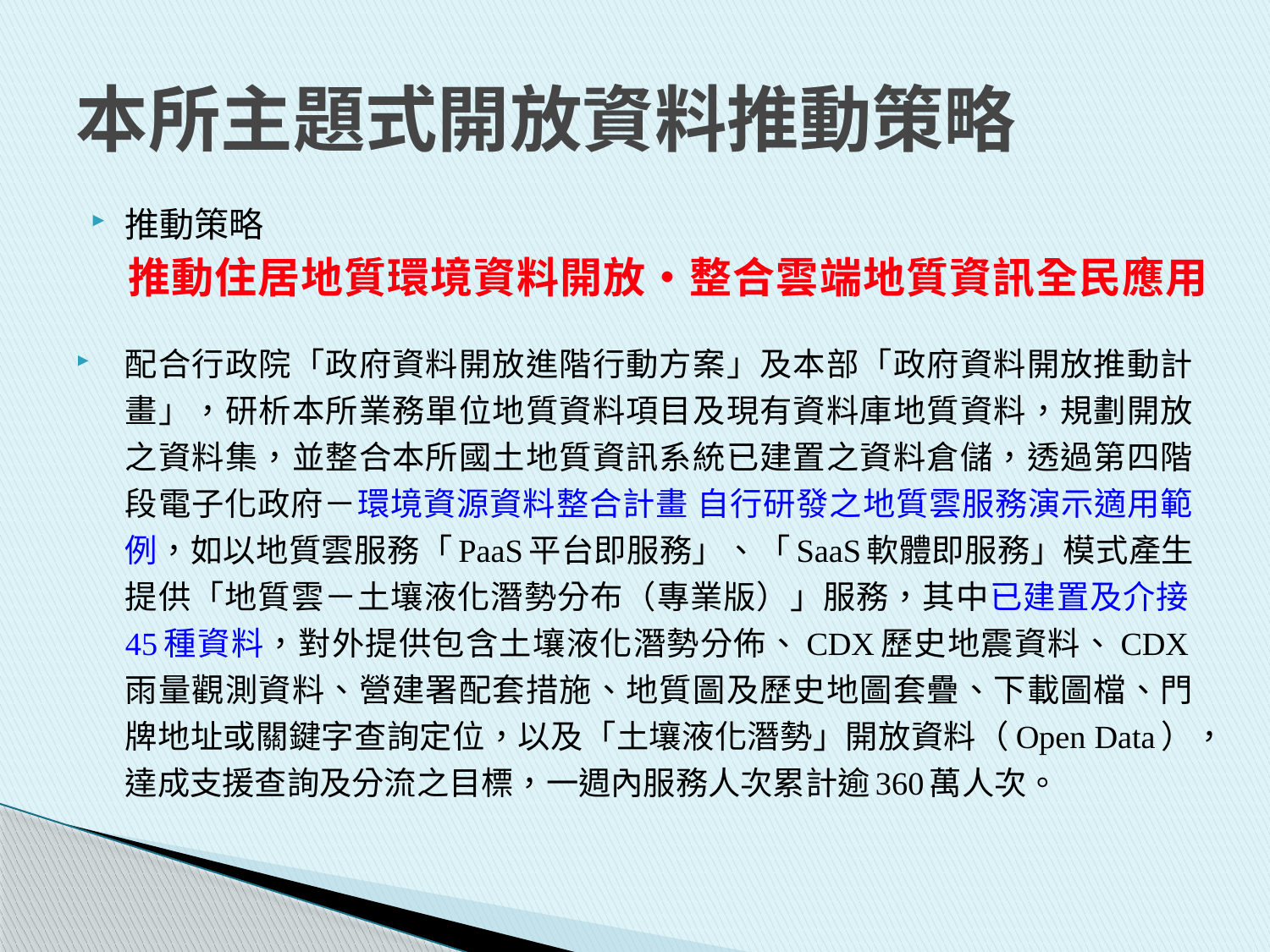

# 本所主題式開放資料推動策略
推動策略

配合行政院「政府資料開放進階行動方案」及本部「政府資料開放推動計畫」，研析本所業務單位地質資料項目及現有資料庫地質資料，規劃開放之資料集，並整合本所國土地質資訊系統已建置之資料倉儲，透過第四階段電子化政府－環境資源資料整合計畫 自行研發之地質雲服務演示適用範例，如以地質雲服務「PaaS平台即服務」、「SaaS軟體即服務」模式產生提供「地質雲－土壤液化潛勢分布（專業版）」服務，其中已建置及介接45種資料，對外提供包含土壤液化潛勢分佈、CDX歷史地震資料、CDX雨量觀測資料、營建署配套措施、地質圖及歷史地圖套疊、下載圖檔、門牌地址或關鍵字查詢定位，以及「土壤液化潛勢」開放資料（Open Data），達成支援查詢及分流之目標，一週內服務人次累計逾360萬人次。
推動住居地質環境資料開放‧整合雲端地質資訊全民應用